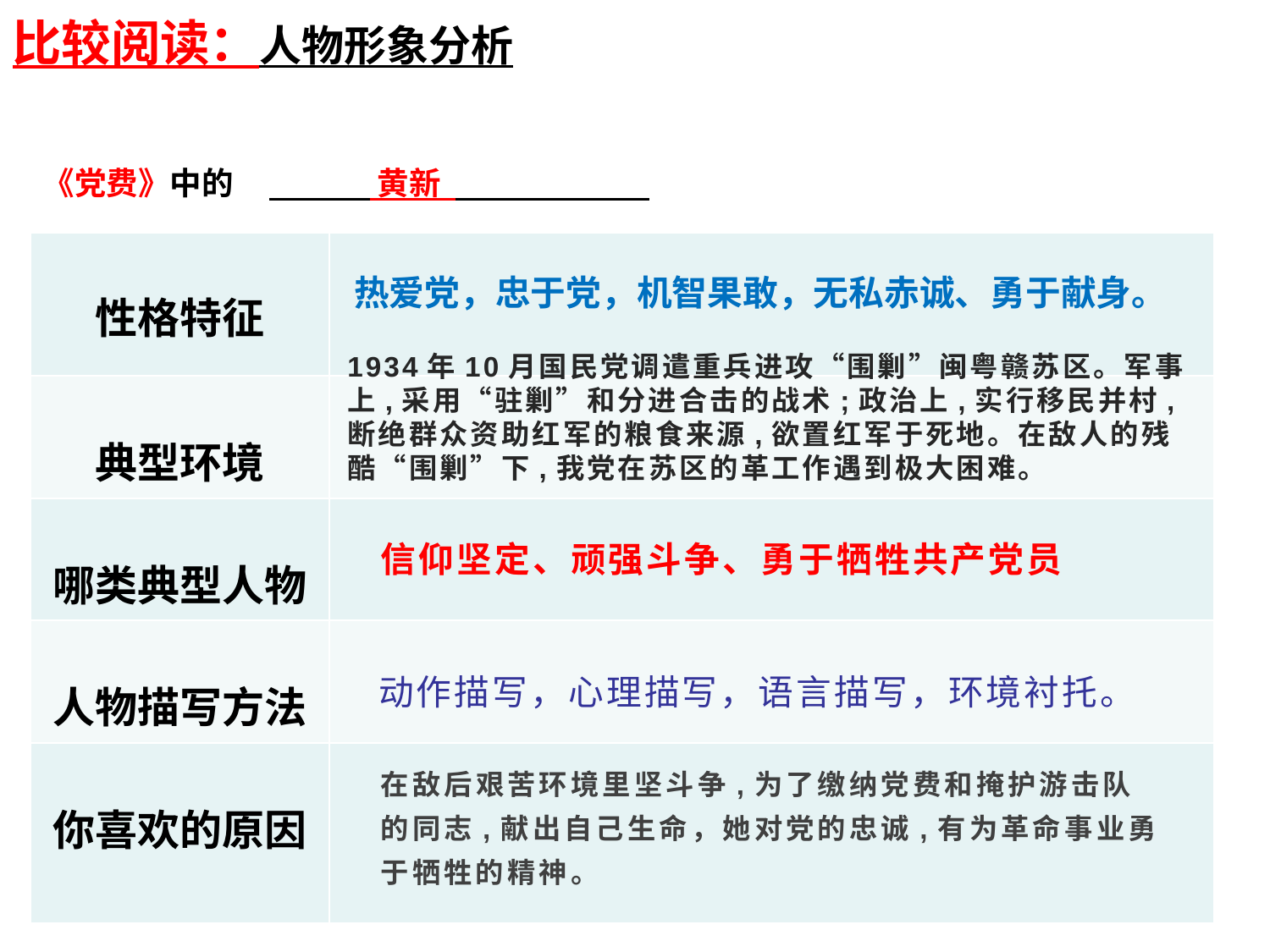

比较阅读：人物形象分析
| 《党费》中的 黄新 |  |
| --- | --- |
| 性格特征 |  |
| 典型环境 |  |
| 哪类典型人物 |  |
| 人物描写方法 |  |
| 你喜欢的原因 |  |
热爱党，忠于党，机智果敢，无私赤诚、勇于献身。
1934年10月国民党调遣重兵进攻“围剿”闽粤赣苏区。军事上,采用“驻剿”和分进合击的战术;政治上,实行移民并村,断绝群众资助红军的粮食来源,欲置红军于死地。在敌人的残酷“围剿”下,我党在苏区的革工作遇到极大困难。
信仰坚定、顽强斗争、勇于牺牲共产党员
动作描写，心理描写，语言描写，环境衬托。
在敌后艰苦环境里坚斗争,为了缴纳党费和掩护游击队的同志,献出自己生命，她对党的忠诚,有为革命事业勇于牺牲的精神。